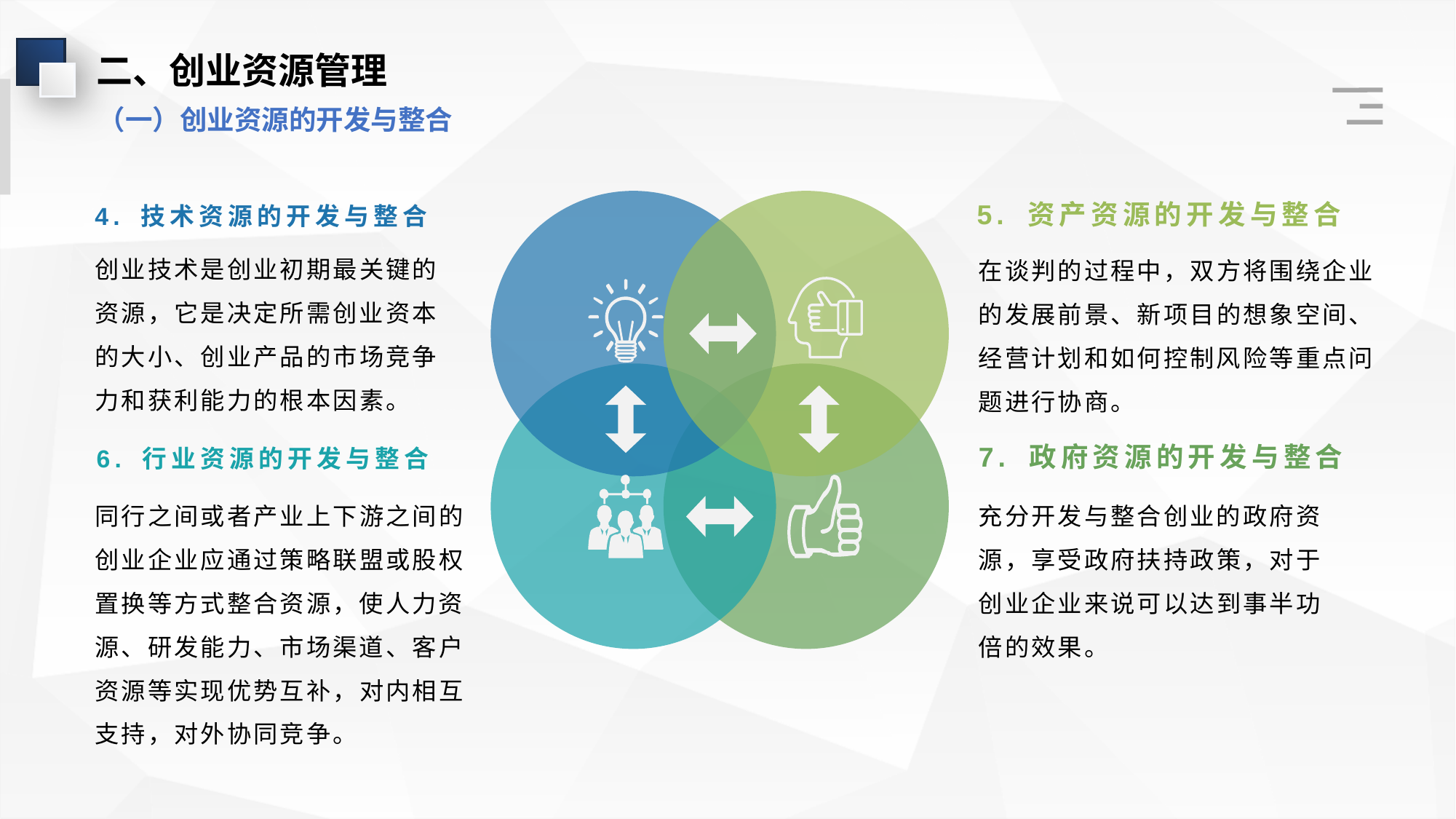

二、创业资源管理

（一）创业资源的开发与整合
5. 资产资源的开发与整合
4. 技术资源的开发与整合

创业技术是创业初期最关键的资源，它是决定所需创业资本的大小、创业产品的市场竞争力和获利能力的根本因素。
在谈判的过程中，双方将围绕企业的发展前景、新项目的想象空间、经营计划和如何控制风险等重点问题进行协商。

7. 政府资源的开发与整合
6. 行业资源的开发与整合

同行之间或者产业上下游之间的创业企业应通过策略联盟或股权置换等方式整合资源，使人力资源、研发能力、市场渠道、客户资源等实现优势互补，对内相互支持，对外协同竞争。
充分开发与整合创业的政府资源，享受政府扶持政策，对于创业企业来说可以达到事半功倍的效果。